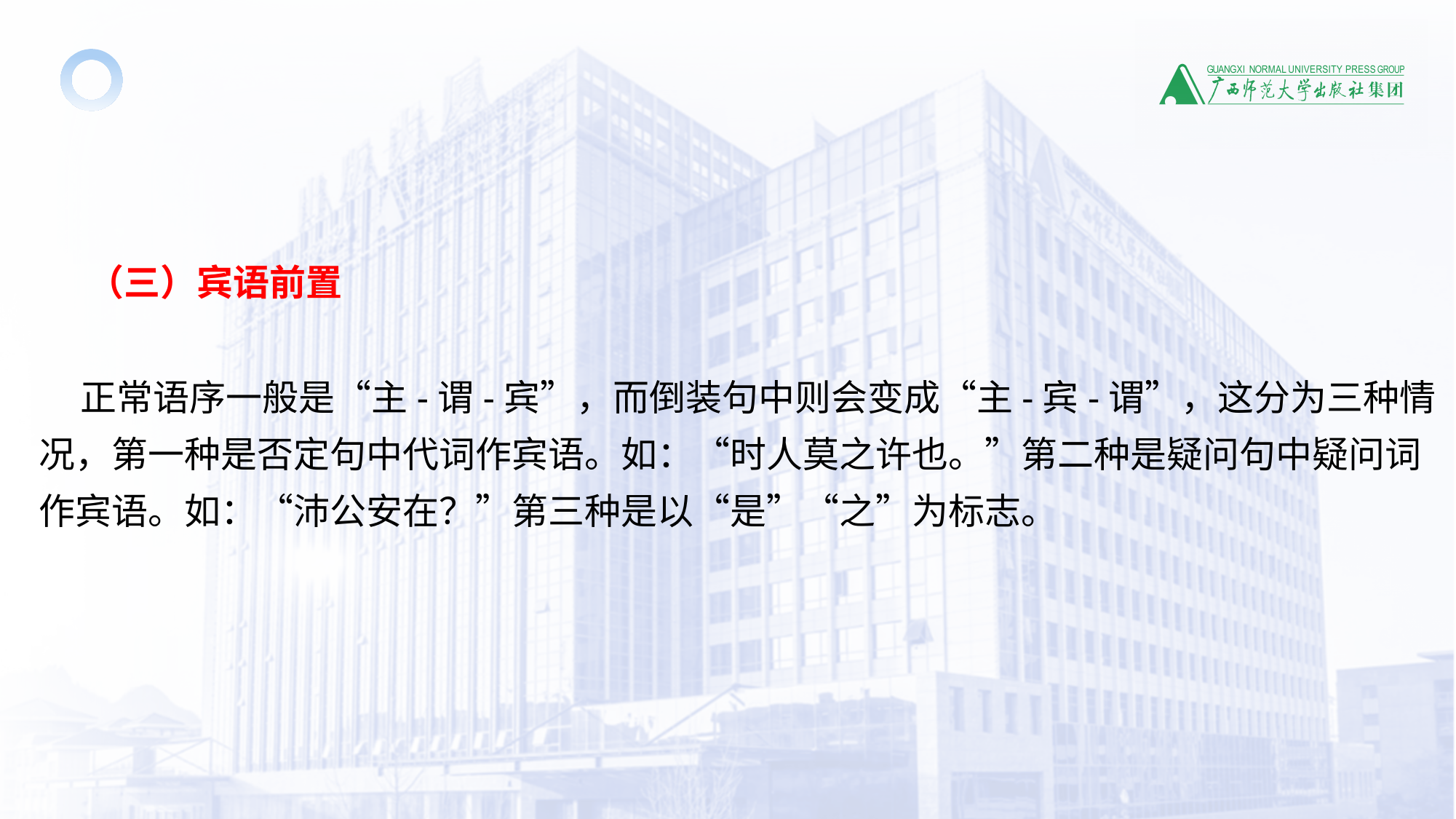

（三）宾语前置

    正常语序一般是“主-谓-宾”，而倒装句中则会变成“主-宾-谓”，这分为三种情况，第一种是否定句中代词作宾语。如：“时人莫之许也。”第二种是疑问句中疑问词作宾语。如：“沛公安在？”第三种是以“是”“之”为标志。